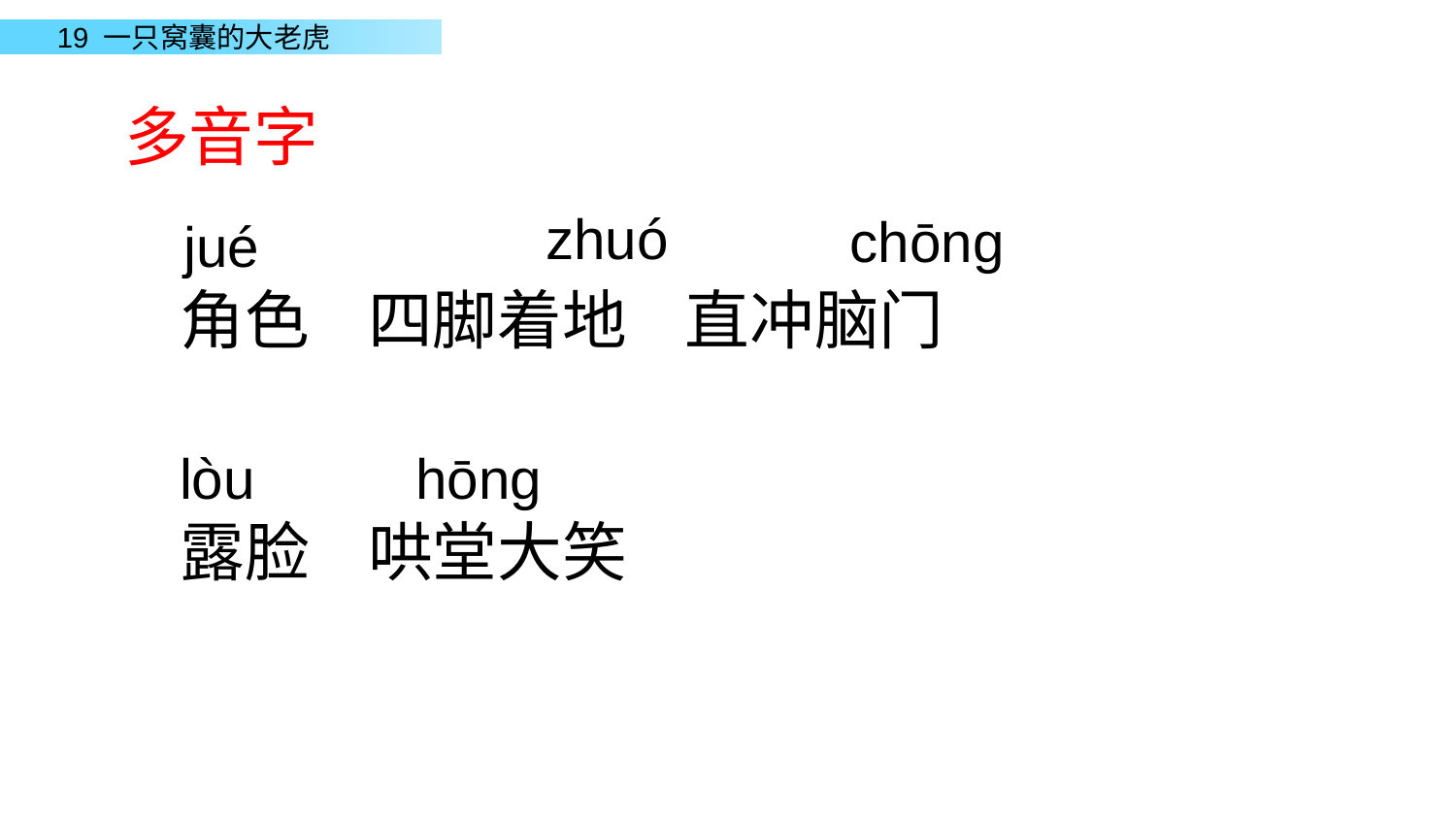

多音字
zhuó
chōng
jué
角色    四脚着地    直冲脑门

露脸    哄堂大笑
lòu
hōng